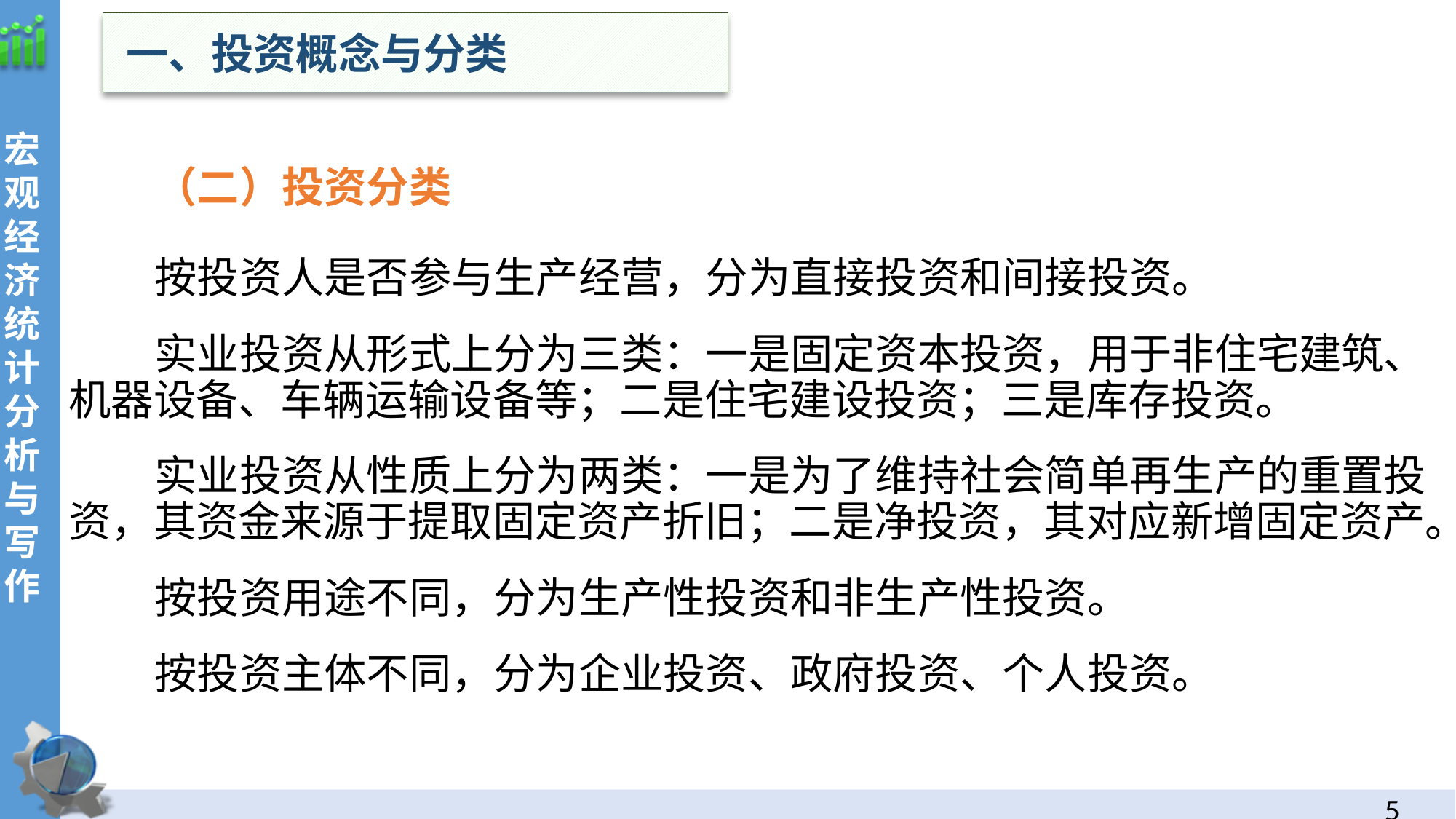

一、投资概念与分类
（二）投资分类
按投资人是否参与生产经营，分为直接投资和间接投资。
实业投资从形式上分为三类：一是固定资本投资，用于非住宅建筑、机器设备、车辆运输设备等；二是住宅建设投资；三是库存投资。
实业投资从性质上分为两类：一是为了维持社会简单再生产的重置投资，其资金来源于提取固定资产折旧；二是净投资，其对应新增固定资产。
按投资用途不同，分为生产性投资和非生产性投资。
按投资主体不同，分为企业投资、政府投资、个人投资。
5